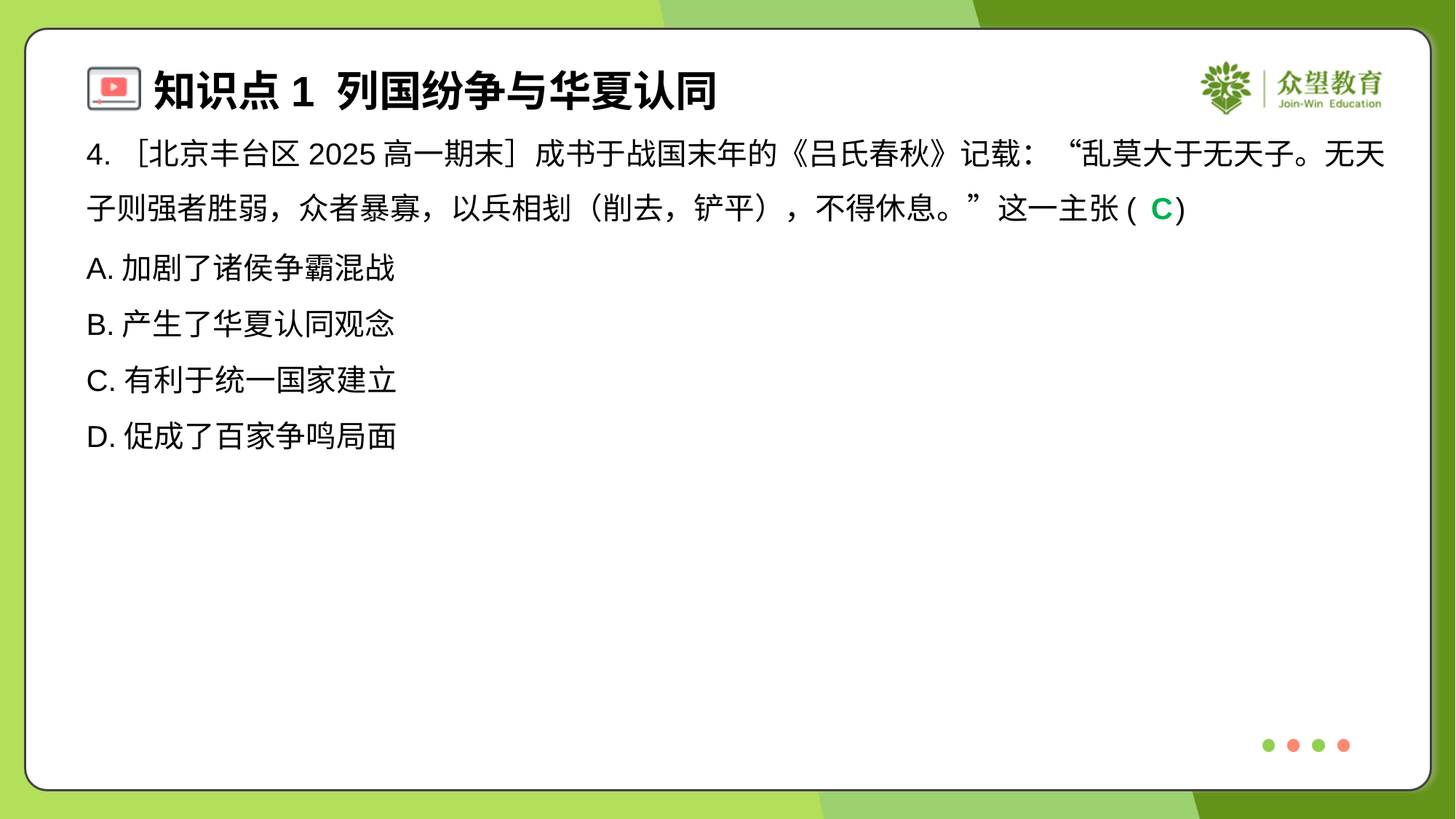

4.［北京丰台区2025高一期末］成书于战国末年的《吕氏春秋》记载：“乱莫大于无天子。无天
子则强者胜弱，众者暴寡，以兵相刬（削去，铲平），不得休息。”这一主张(     )
C
A.加剧了诸侯争霸混战
B.产生了华夏认同观念
C.有利于统一国家建立
D.促成了百家争鸣局面